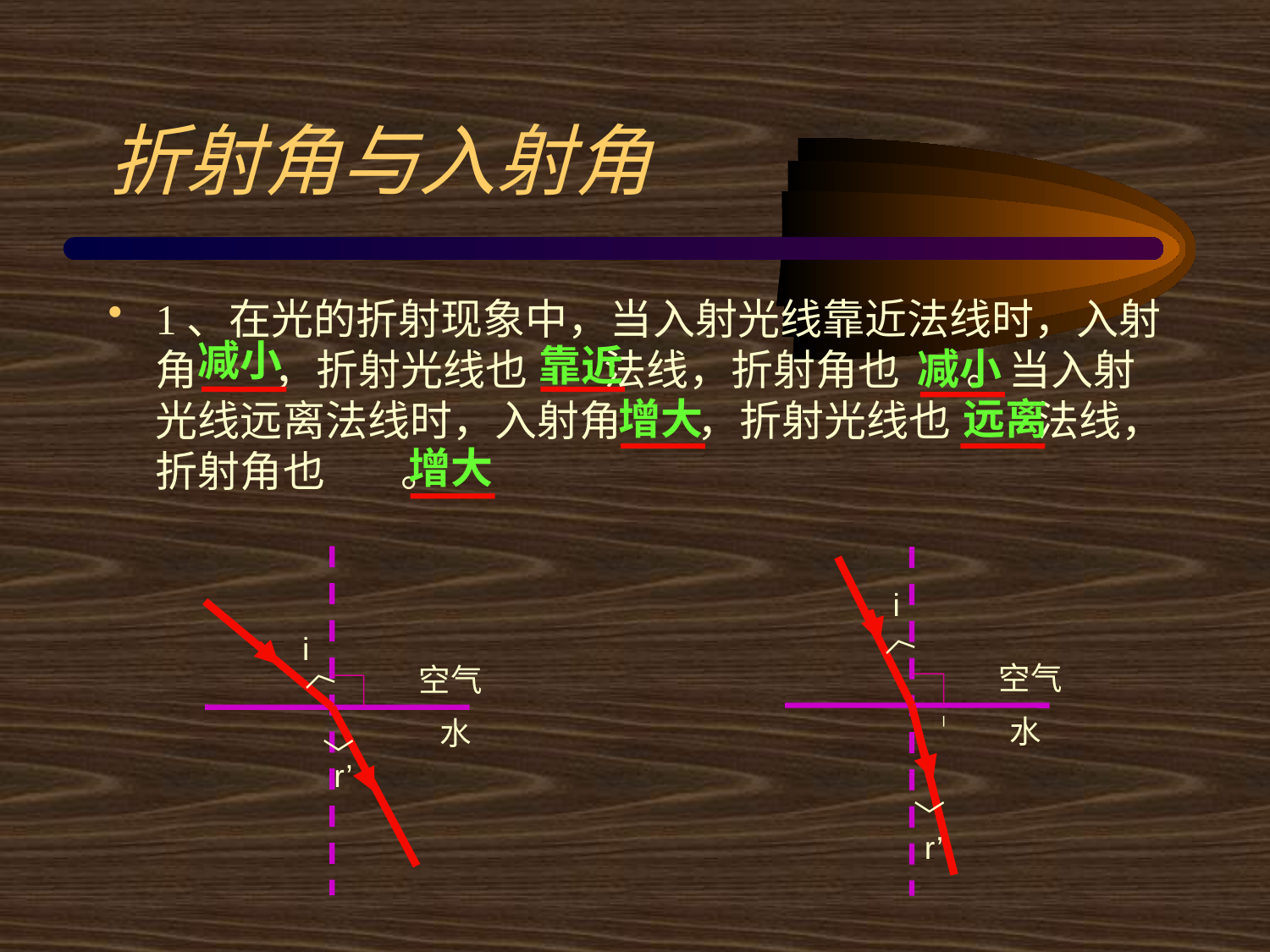

# 折射角与入射角
1、在光的折射现象中，当入射光线靠近法线时，入射角        ，折射光线也        法线，折射角也       。当入射光线远离法线时，入射角        ，折射光线也         法线，折射角也        。
减小
靠近
减小
增大
远离

增大

i

︿

i

︿
空气
空气

水

水

﹀

r’

﹀
r’